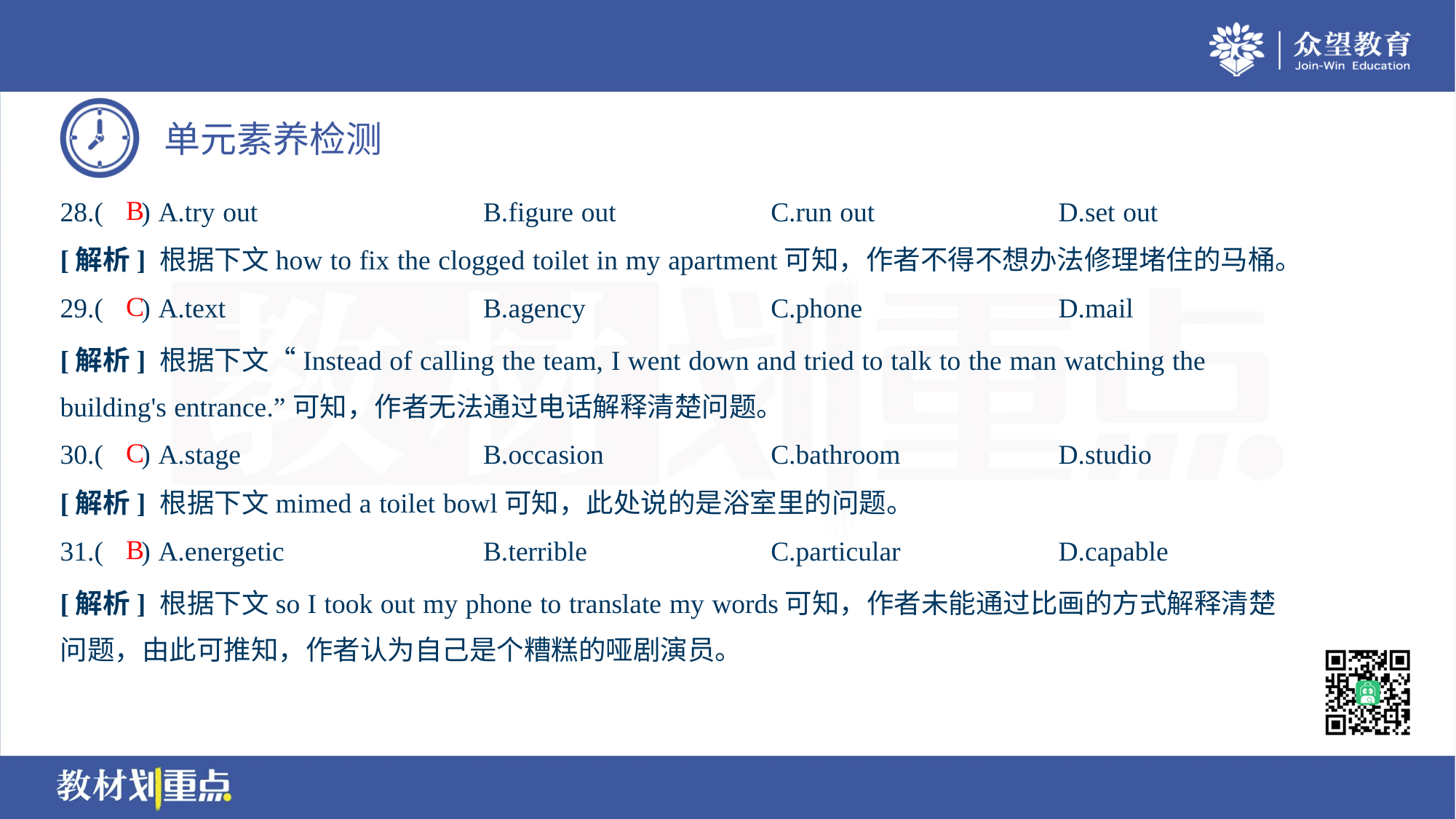

B
28.(     ) A.try out	B.figure out	C.run out	D.set out
[解析] 根据下文how to fix the clogged toilet in my apartment可知，作者不得不想办法修理堵住的马桶。
C
29.(     ) A.text	B.agency	C.phone	D.mail
[解析] 根据下文“Instead of calling the team, I went down and tried to talk to the man watching the
building's entrance.”可知，作者无法通过电话解释清楚问题。
C
30.(     ) A.stage	B.occasion	C.bathroom	D.studio
[解析] 根据下文mimed a toilet bowl可知，此处说的是浴室里的问题。
B
31.(     ) A.energetic	B.terrible	C.particular	D.capable
[解析] 根据下文so I took out my phone to translate my words可知，作者未能通过比画的方式解释清楚
问题，由此可推知，作者认为自己是个糟糕的哑剧演员。